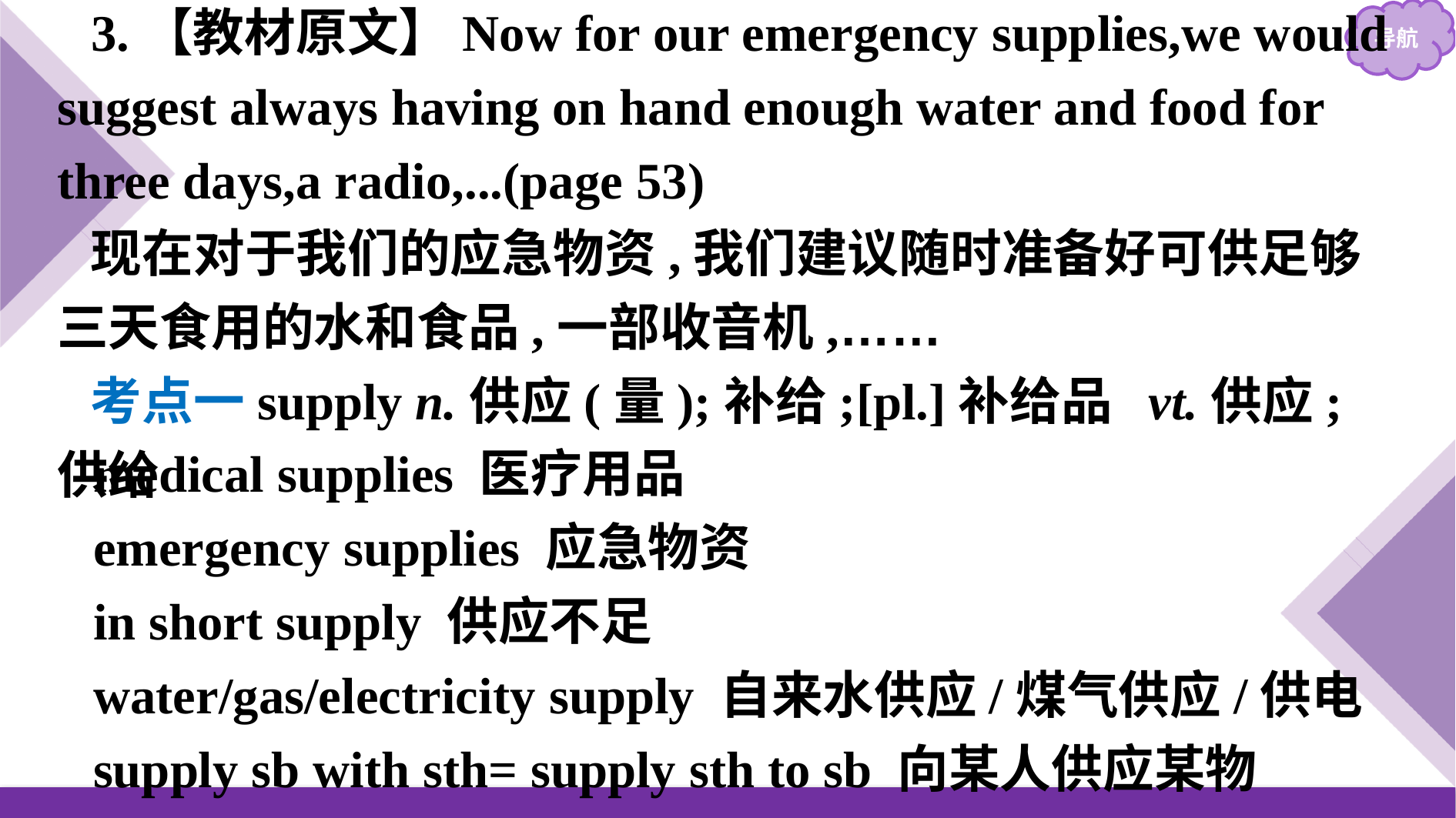

3.【教材原文】Now for our emergency supplies,we would suggest always having on hand enough water and food for three days,a radio,...(page 53)
现在对于我们的应急物资,我们建议随时准备好可供足够三天食用的水和食品,一部收音机,……
考点一supply n.供应(量);补给;[pl.]补给品  vt.供应;供给
medical supplies 医疗用品
emergency supplies 应急物资
in short supply 供应不足
water/gas/electricity supply 自来水供应/煤气供应/供电
supply sb with sth= supply sth to sb 向某人供应某物